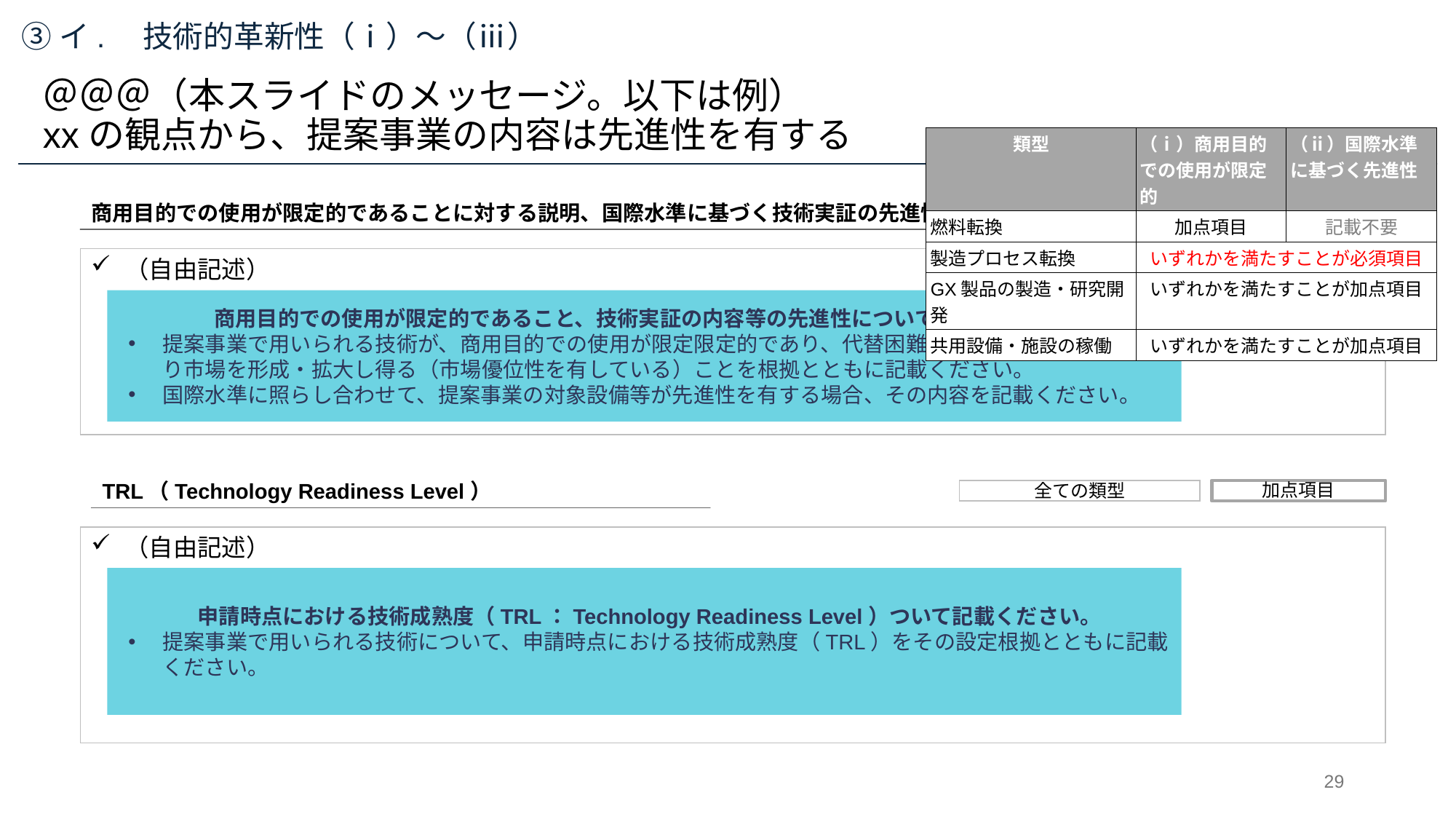

③イ.　技術的革新性（ⅰ）～（ⅲ）
＠＠＠（本スライドのメッセージ。以下は例）
xxの観点から、提案事業の内容は先進性を有する
| 類型 | （ⅰ）商用目的での使用が限定的 | （ⅱ）国際水準に基づく先進性 |
| --- | --- | --- |
| 燃料転換 | 加点項目 | 記載不要 |
| 製造プロセス転換 | いずれかを満たすことが必須項目 |  |
| GX製品の製造・研究開発 | いずれかを満たすことが加点項目 |  |
| 共用設備・施設の稼働 | いずれかを満たすことが加点項目 |  |
商用目的での使用が限定的であることに対する説明、国際水準に基づく技術実証の先進性
（自由記述）
商用目的での使用が限定的であること、技術実証の内容等の先進性について記載ください。
提案事業で用いられる技術が、商用目的での使用が限定限定的であり、代替困難性・先行者優位性等により市場を形成・拡大し得る（市場優位性を有している）ことを根拠とともに記載ください。
国際水準に照らし合わせて、提案事業の対象設備等が先進性を有する場合、その内容を記載ください。
TRL（Technology Readiness Level）
加点項目
全ての類型
（自由記述）
申請時点における技術成熟度（TRL：Technology Readiness Level）ついて記載ください。
提案事業で用いられる技術について、申請時点における技術成熟度（TRL）をその設定根拠とともに記載ください。
29